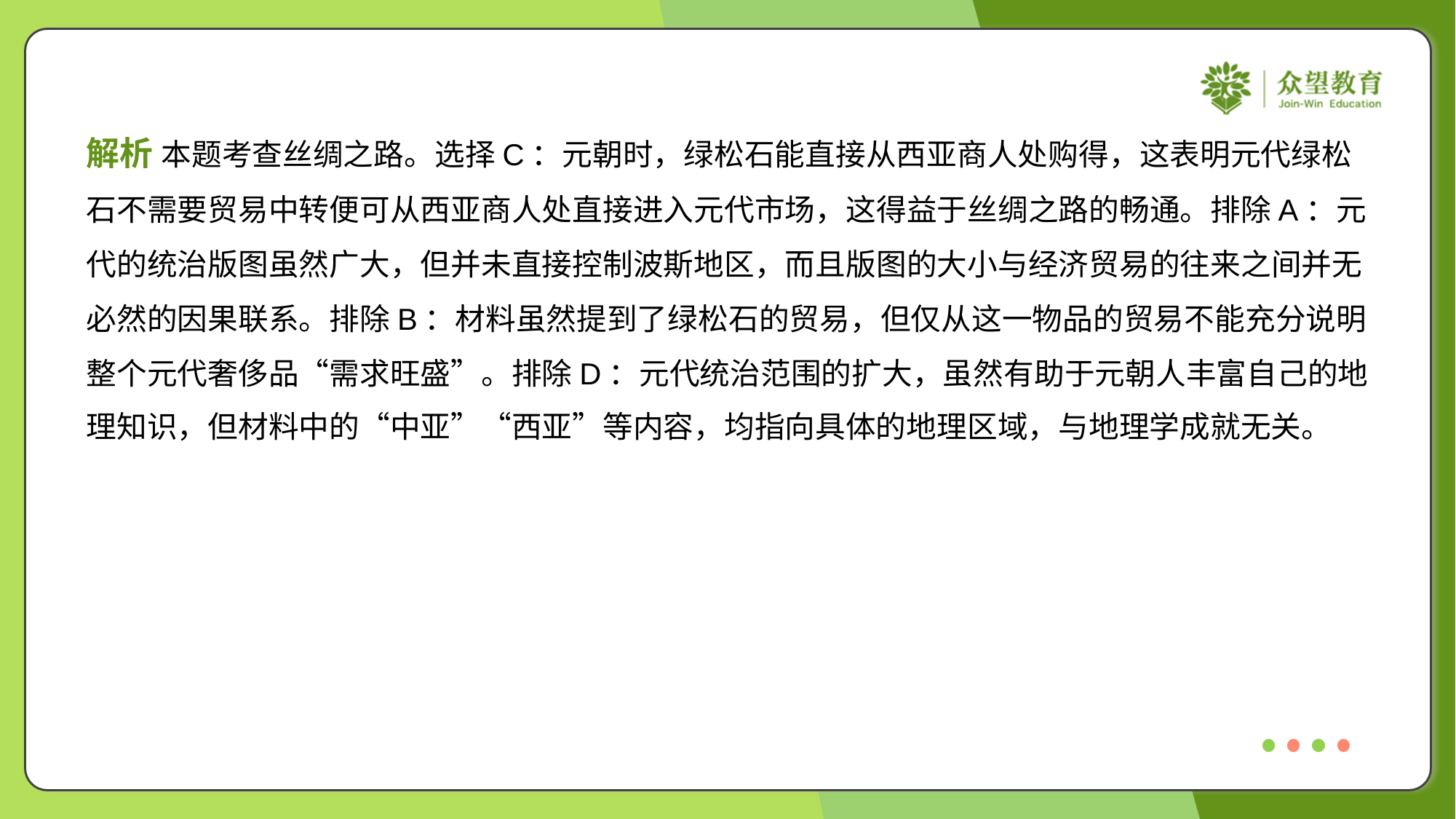

解析 本题考查丝绸之路。选择C：元朝时，绿松石能直接从西亚商人处购得，这表明元代绿松
石不需要贸易中转便可从西亚商人处直接进入元代市场，这得益于丝绸之路的畅通。排除A：元
代的统治版图虽然广大，但并未直接控制波斯地区，而且版图的大小与经济贸易的往来之间并无
必然的因果联系。排除B：材料虽然提到了绿松石的贸易，但仅从这一物品的贸易不能充分说明
整个元代奢侈品“需求旺盛”。排除D：元代统治范围的扩大，虽然有助于元朝人丰富自己的地
理知识，但材料中的“中亚”“西亚”等内容，均指向具体的地理区域，与地理学成就无关。